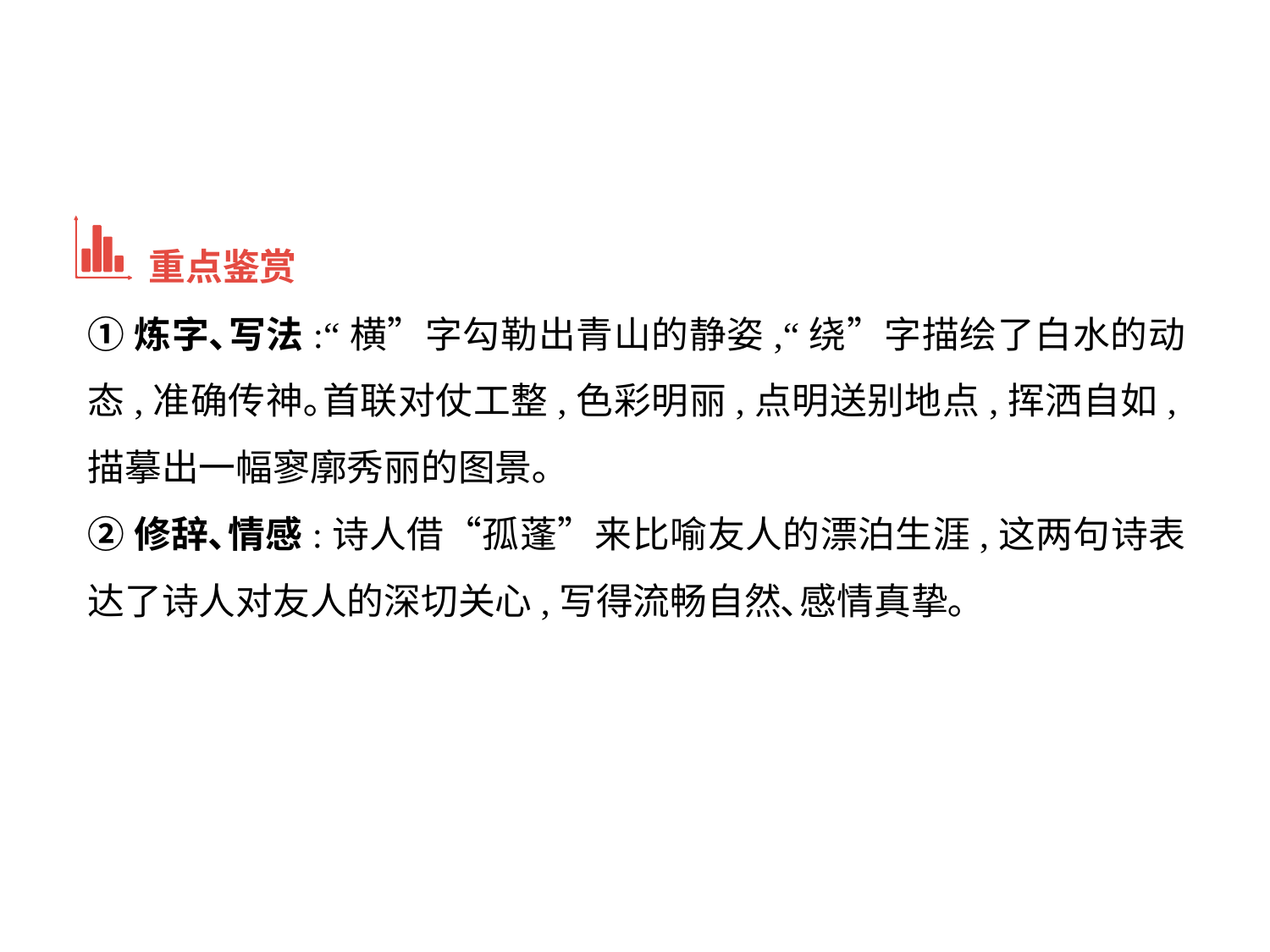

重点鉴赏
①炼字､写法:“横”字勾勒出青山的静姿,“绕”字描绘了白水的动态,准确传神｡首联对仗工整,色彩明丽,点明送别地点,挥洒自如,描摹出一幅寥廓秀丽的图景｡
②修辞､情感:诗人借“孤蓬”来比喻友人的漂泊生涯,这两句诗表达了诗人对友人的深切关心,写得流畅自然､感情真挚｡